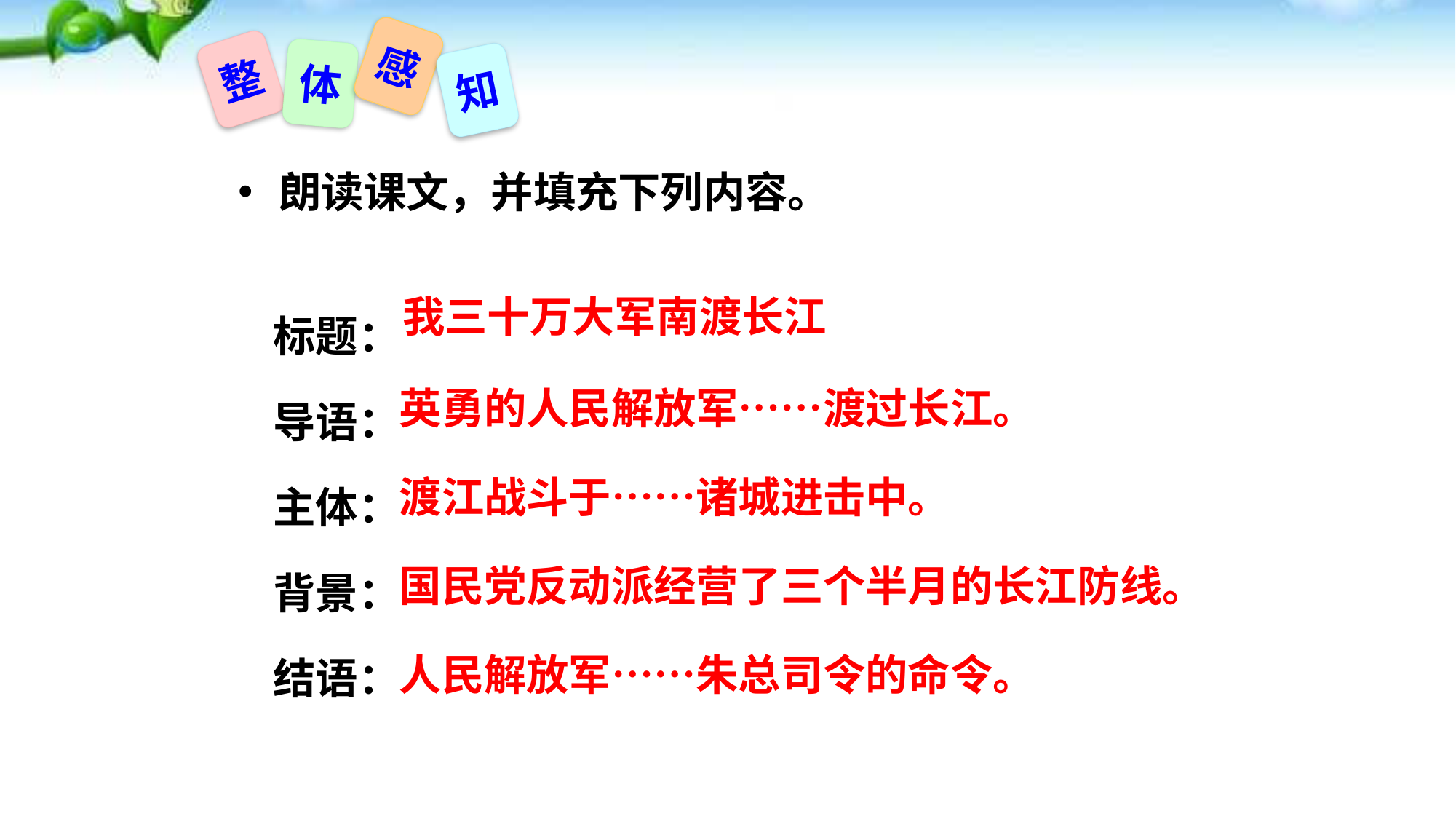

感
整
体
知
朗读课文，并填充下列内容。
标题：
导语：
主体：
背景：
结语：
我三十万大军南渡长江
英勇的人民解放军……渡过长江。
渡江战斗于……诸城进击中。
国民党反动派经营了三个半月的长江防线。
人民解放军……朱总司令的命令。